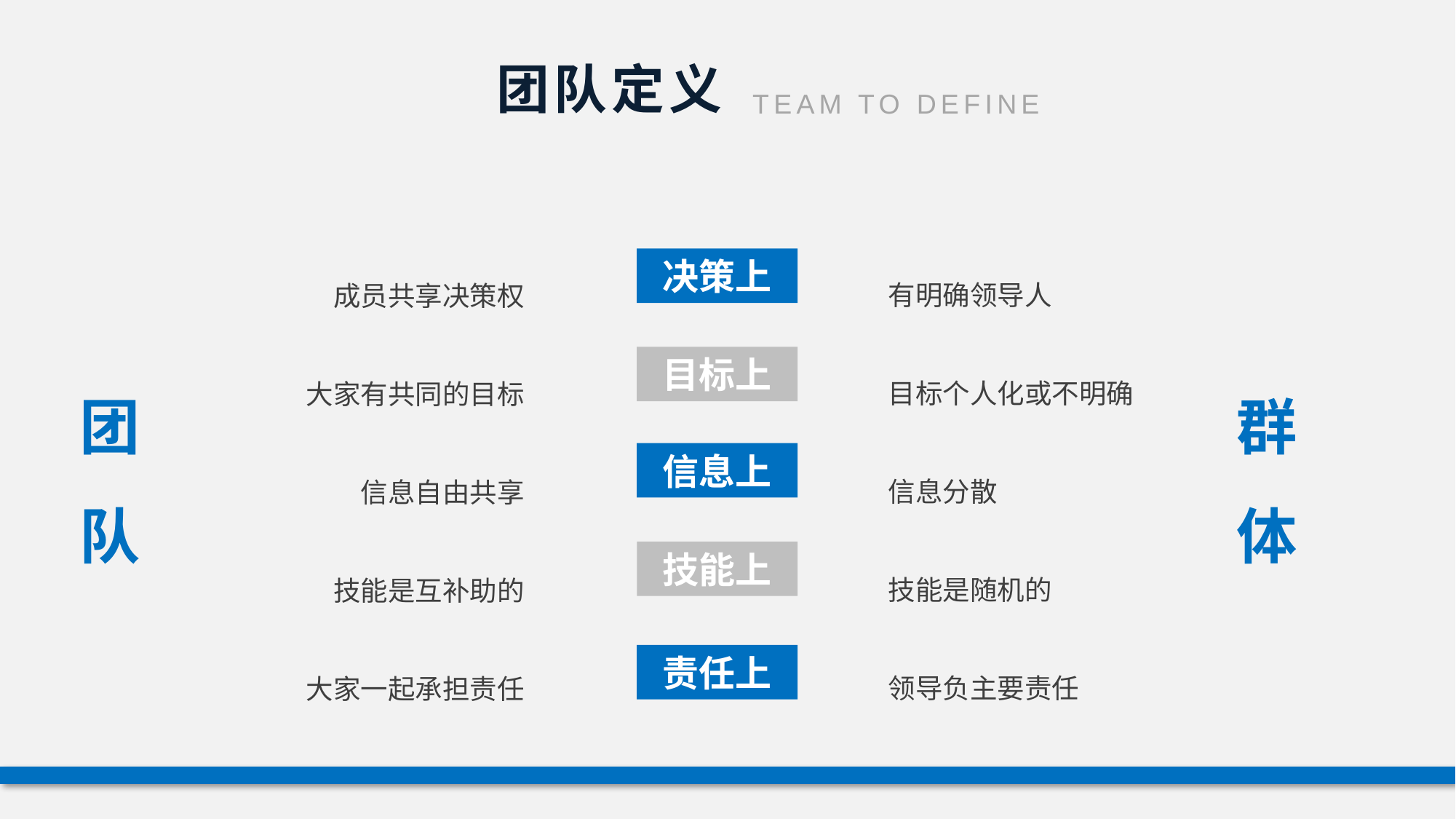

团队定义
TEAM TO DEFINE
有明确领导人
目标个人化或不明确
信息分散
技能是随机的
领导负主要责任
成员共享决策权
大家有共同的目标
信息自由共享
技能是互补助的
大家一起承担责任
决策上
目标上
信息上
技能上
责任上
团
队
群
体